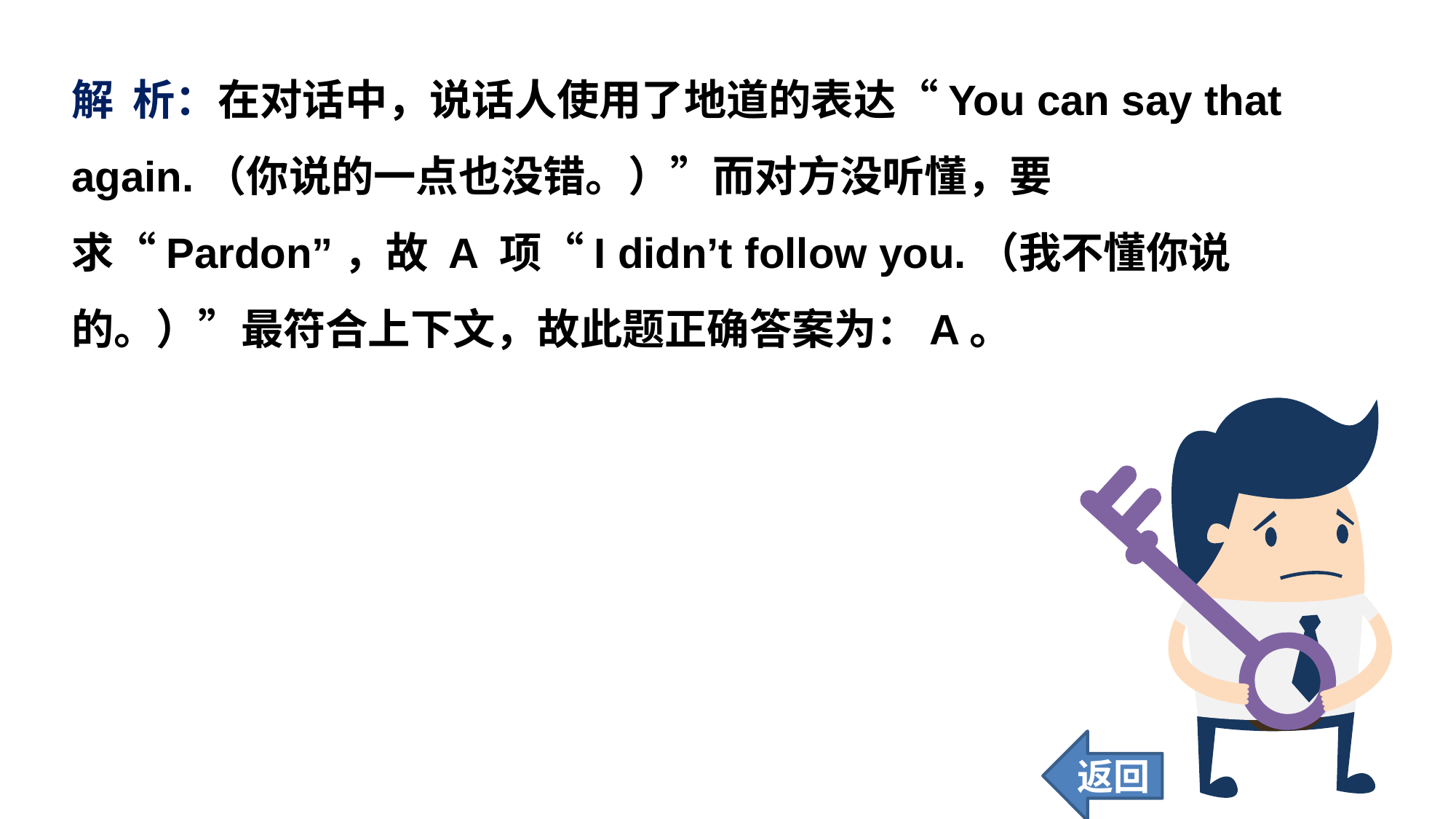

解  析：在对话中，说话人使用了地道的表达“You can say that again.（你说的一点也没错。）”而对方没听懂，要求“Pardon”，故 A 项“I didn’t follow you.（我不懂你说的。）”最符合上下文，故此题正确答案为：A。

返回
93